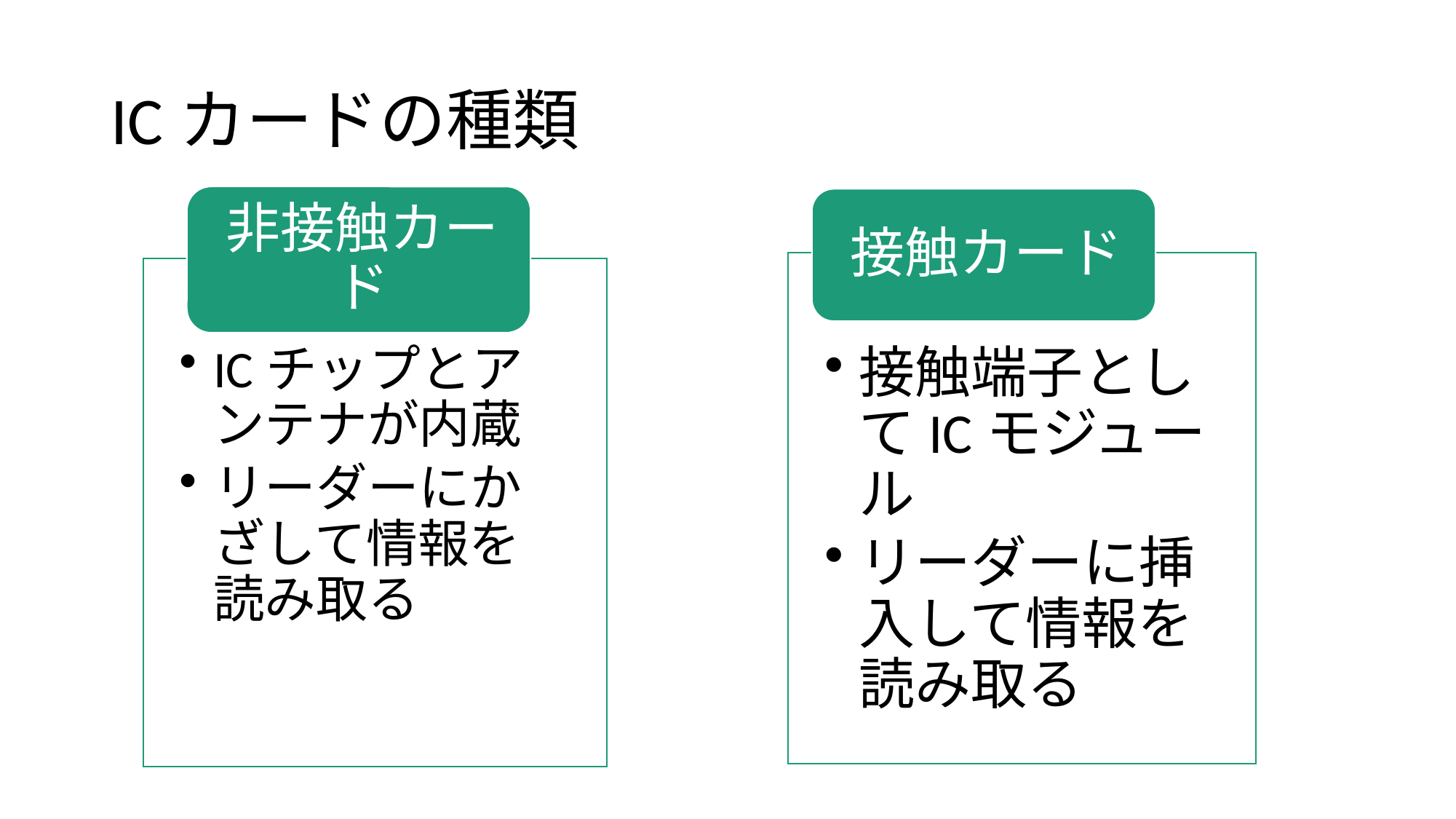

# ICカードの種類
接触端子としてICモジュール
リーダーに挿入して情報を読み取る
接触カード
ICチップとアンテナが内蔵
リーダーにかざして情報を読み取る
非接触カード